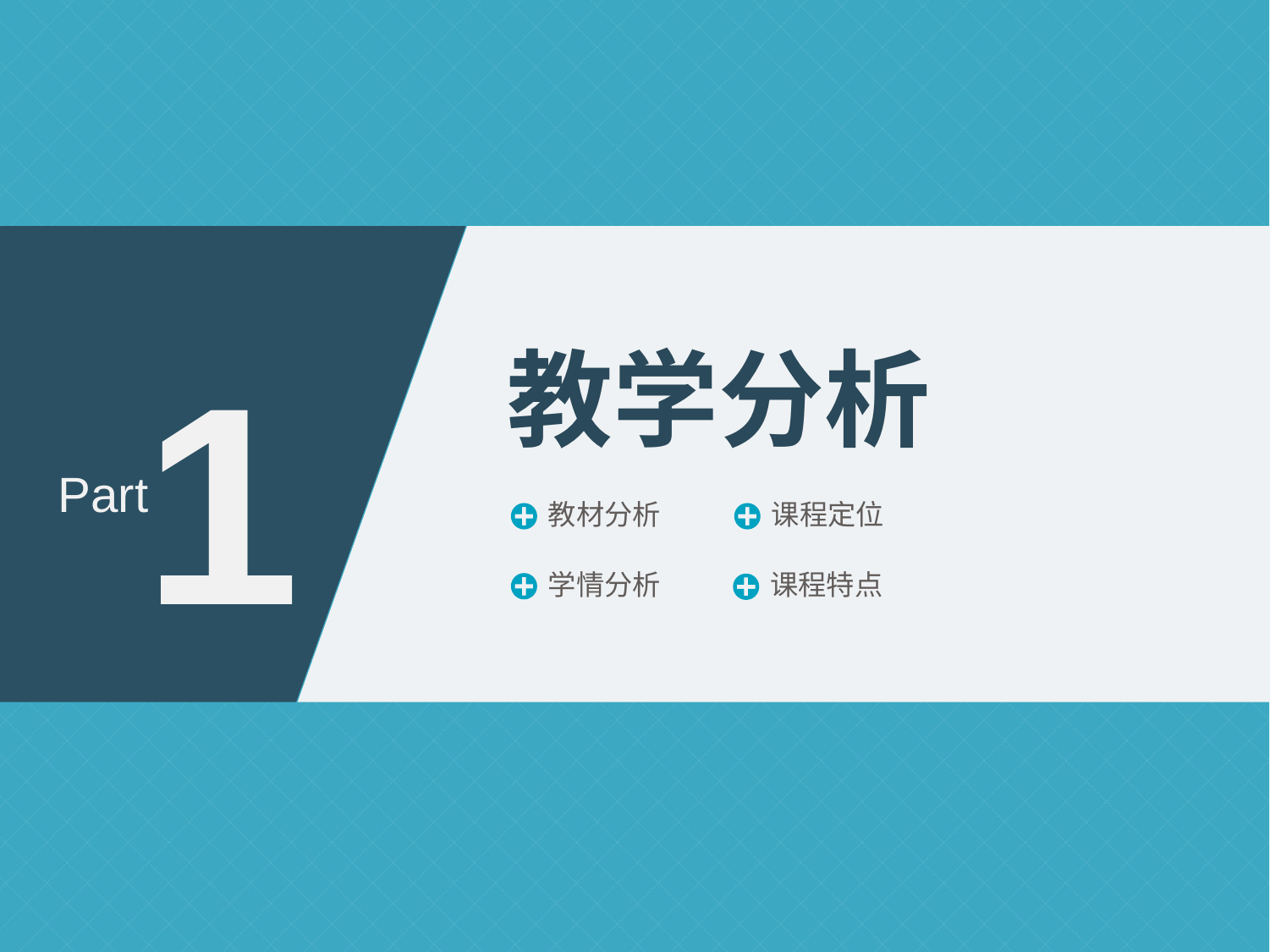

1
教学分析
Part
教材分析
课程定位

学情分析
课程特点